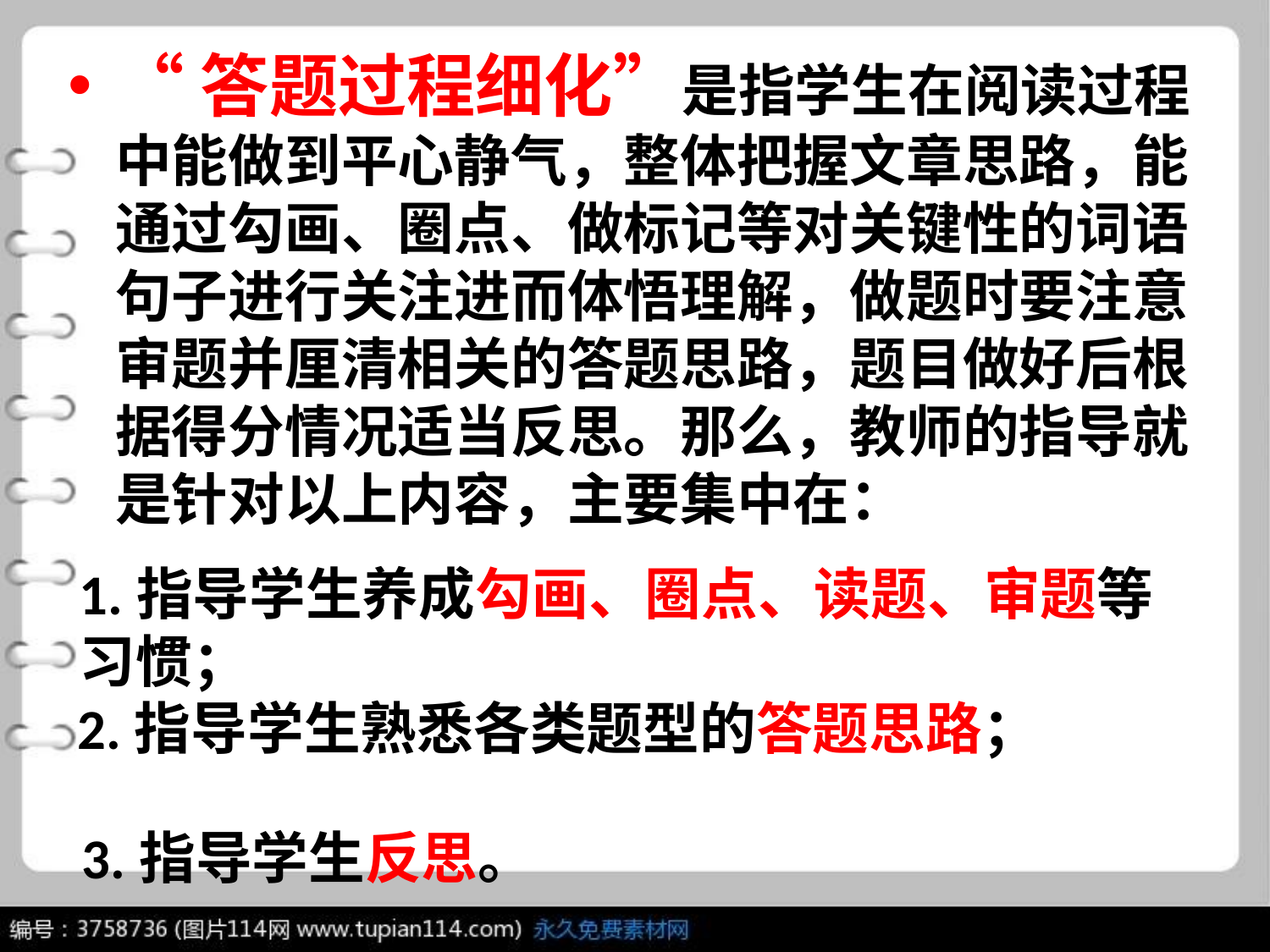

“答题过程细化”是指学生在阅读过程中能做到平心静气，整体把握文章思路，能通过勾画、圈点、做标记等对关键性的词语句子进行关注进而体悟理解，做题时要注意审题并厘清相关的答题思路，题目做好后根据得分情况适当反思。那么，教师的指导就是针对以上内容，主要集中在：

1.指导学生养成勾画、圈点、读题、审题等习惯；
2.指导学生熟悉各类题型的答题思路；
3.指导学生反思。